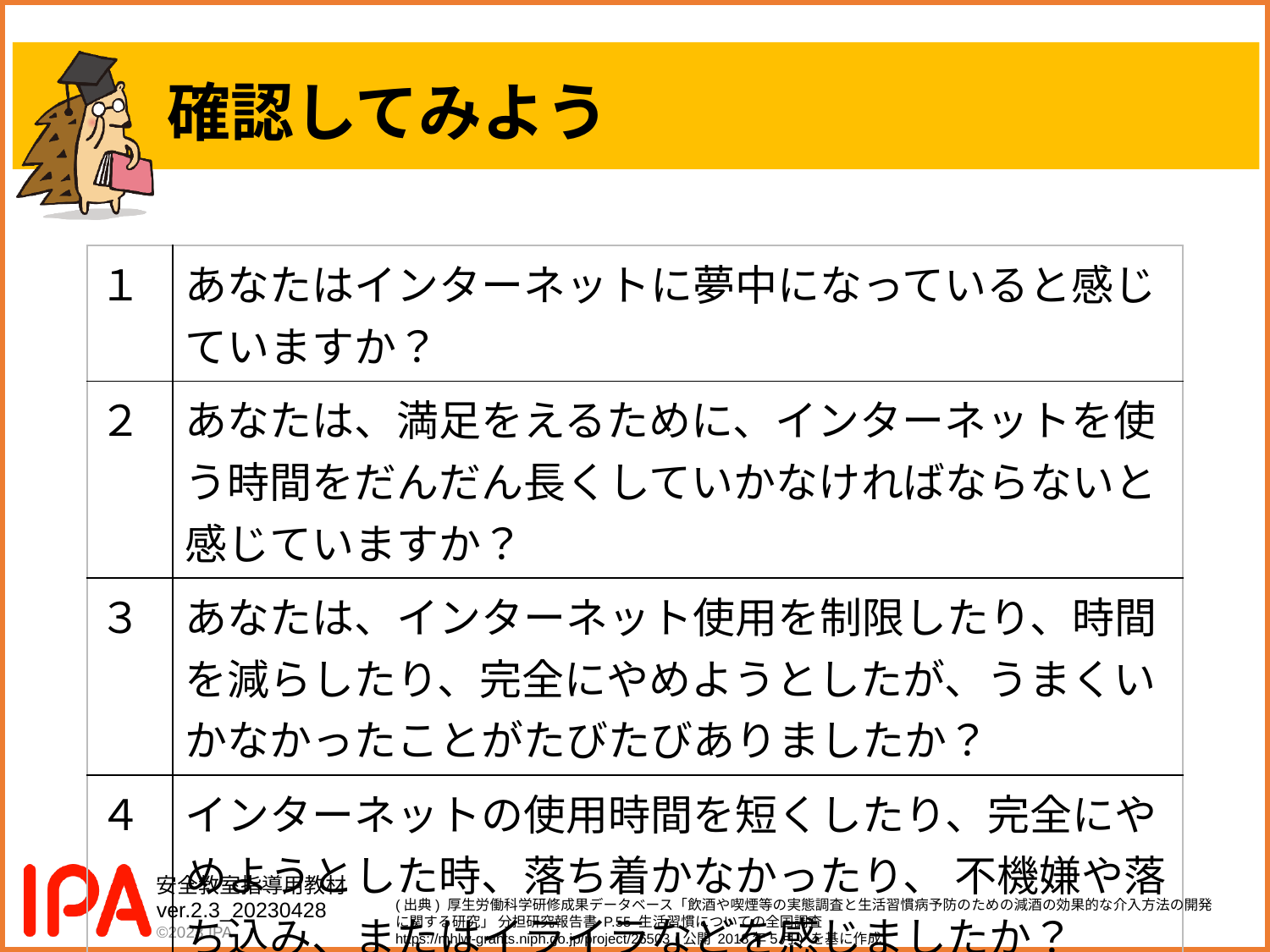

# 確認してみよう
| １ | あなたはインターネットに夢中になっていると感じていますか？ |
| --- | --- |
| ２ | あなたは、満足をえるために、インターネットを使う時間をだんだん長くしていかなければならないと感じていますか？ |
| ３ | あなたは、インターネット使用を制限したり、時間を減らしたり、完全にやめようとしたが、うまくいかなかったことがたびたびありましたか？ |
| ４ | インターネットの使用時間を短くしたり、完全にやめようとした時、落ち着かなかったり、 不機嫌や落ち込み、またはイライラなどを感じましたか？ |
(出典) 厚生労働科学研修成果データベース「飲酒や喫煙等の実態調査と生活習慣病予防のための減酒の効果的な介入方法の開発に関する研究」 分担研究報告書 P.55 生活習慣についての全国調査
https://mhlw-grants.niph.go.jp/project/26503 (公開 2018年5月) を基に作成